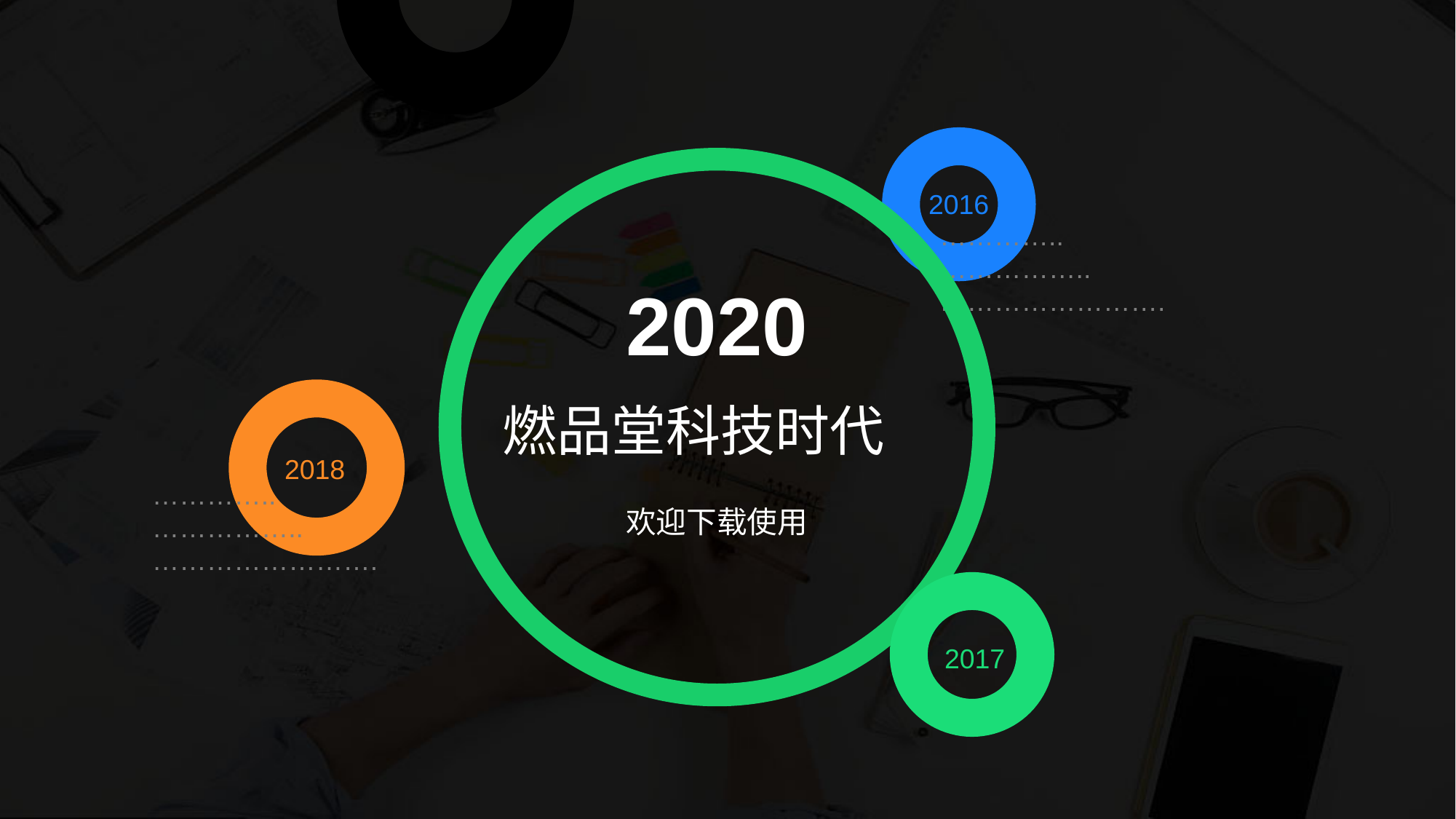

2016

…………..
……………..
…………………….
2020
燃品堂科技时代

2018
…………..
……………..
…………………….
欢迎下载使用

2017